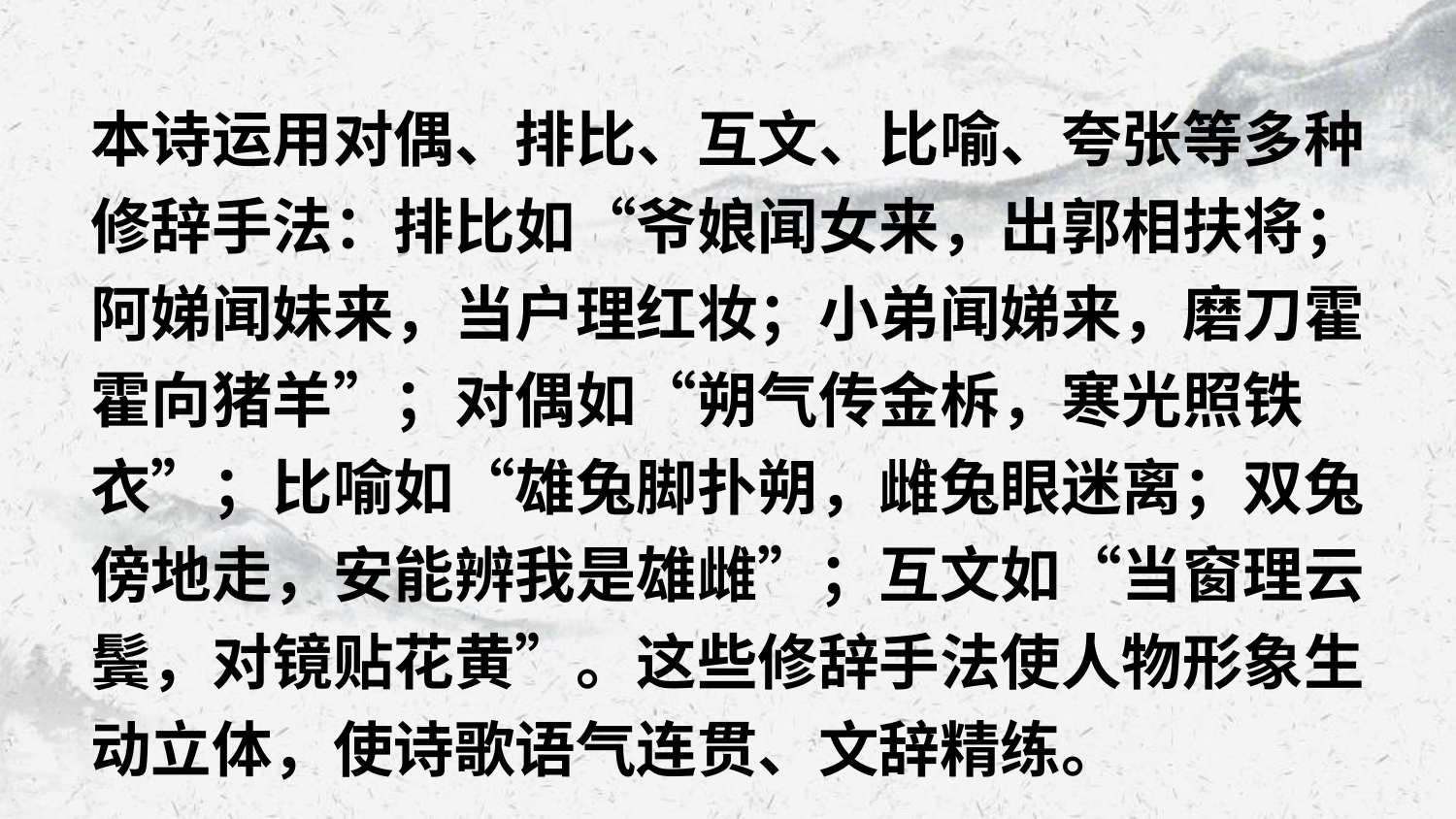

本诗运用对偶、排比、互文、比喻、夸张等多种修辞手法：排比如“爷娘闻女来，出郭相扶将；阿娣闻妹来，当户理红妆；小弟闻娣来，磨刀霍霍向猪羊”；对偶如“朔气传金柝，寒光照铁衣”；比喻如“雄兔脚扑朔，雌兔眼迷离；双兔傍地走，安能辨我是雄雌”；互文如“当窗理云鬓，对镜贴花黄”。这些修辞手法使人物形象生动立体，使诗歌语气连贯、文辞精练。